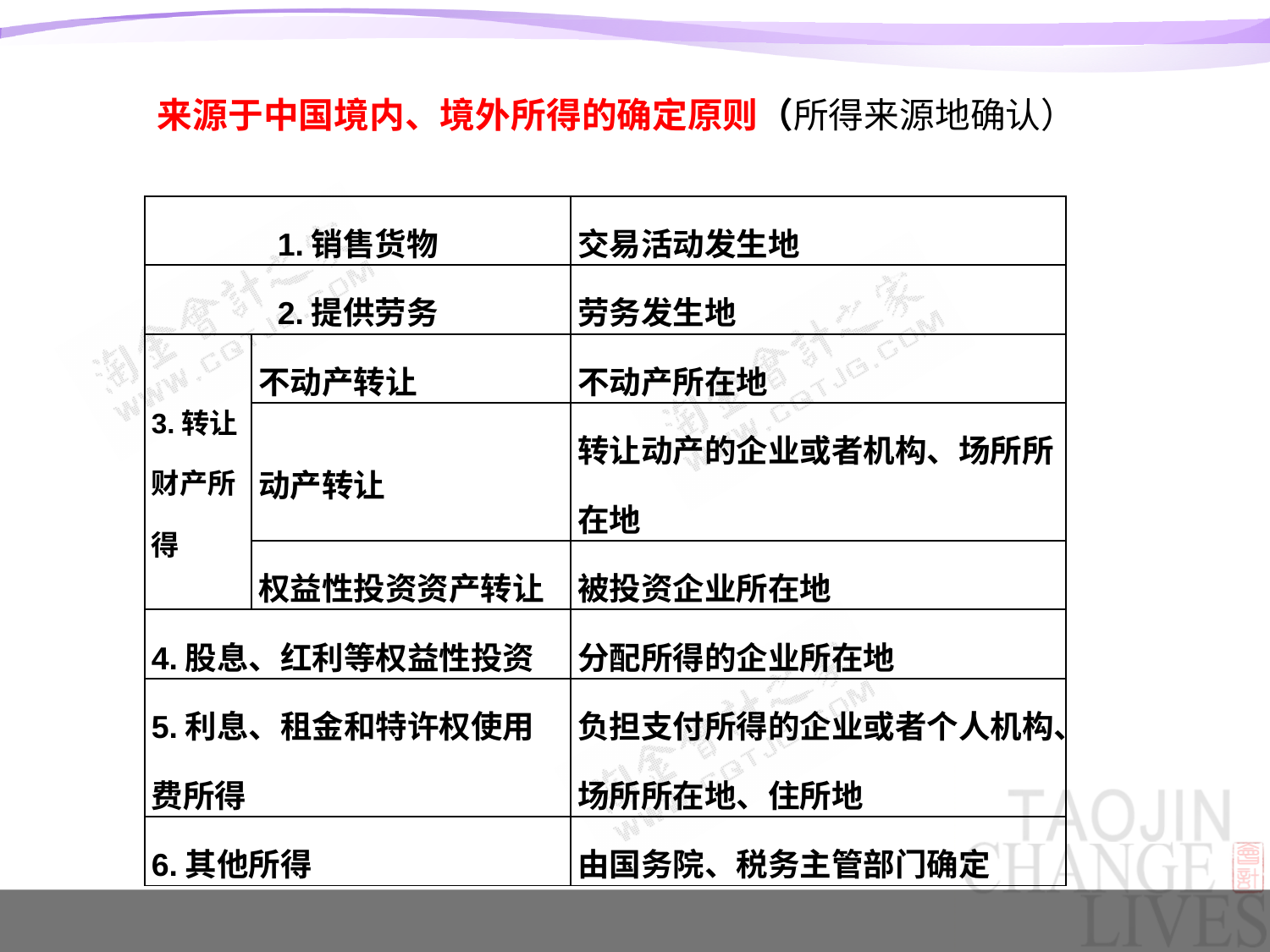

来源于中国境内、境外所得的确定原则（所得来源地确认）
| 1.销售货物 |  | 交易活动发生地 |
| --- | --- | --- |
| 2.提供劳务 |  | 劳务发生地 |
| 3.转让财产所得 | 不动产转让 | 不动产所在地 |
|  | 动产转让 | 转让动产的企业或者机构、场所所在地 |
|  | 权益性投资资产转让 | 被投资企业所在地 |
| 4.股息、红利等权益性投资 |  | 分配所得的企业所在地 |
| 5.利息、租金和特许权使用费所得 |  | 负担支付所得的企业或者个人机构、场所所在地、住所地 |
| 6.其他所得 |  | 由国务院、税务主管部门确定 |